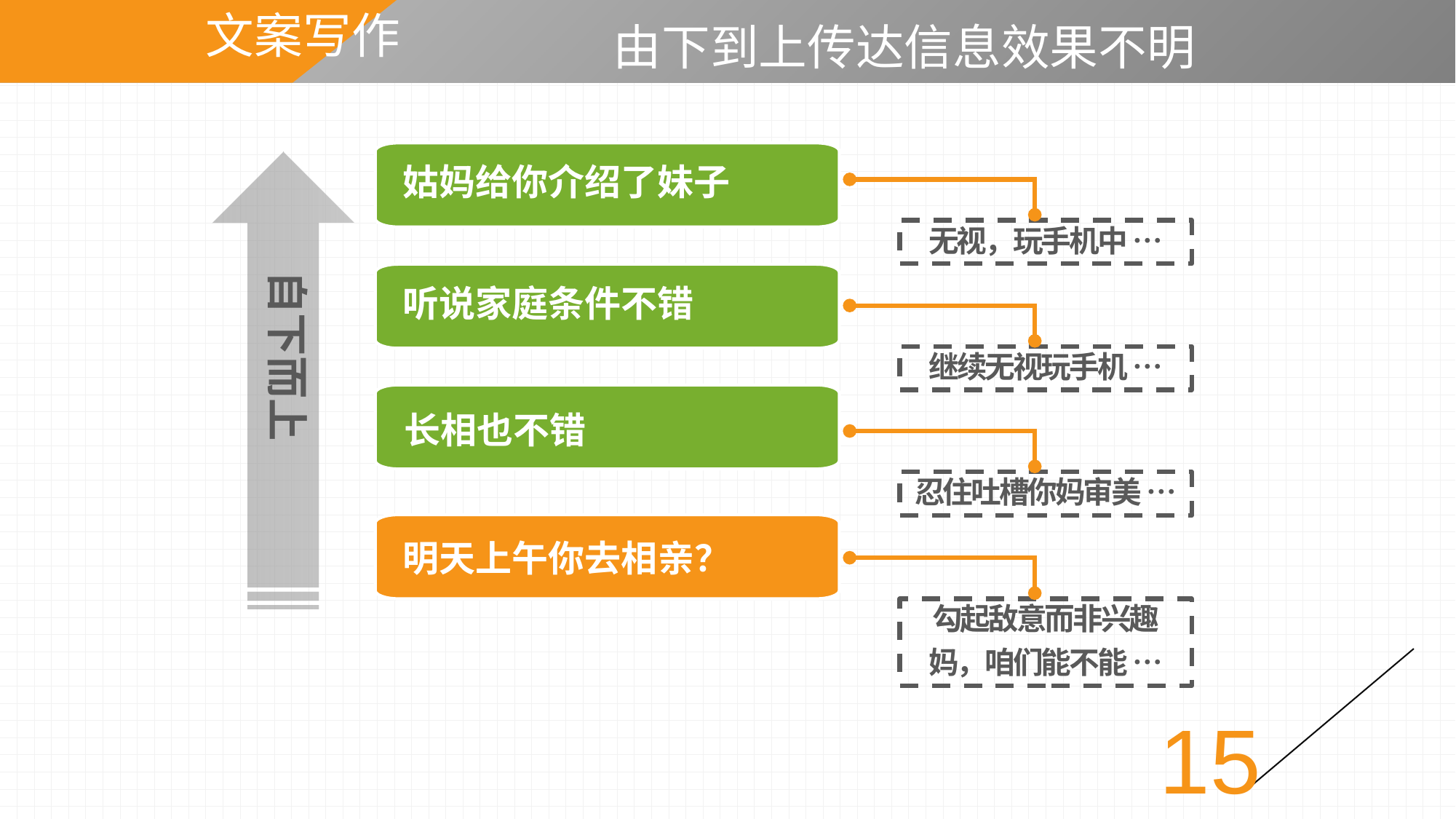

# 由下到上传达信息效果不明
文案写作

自下而上

姑妈给你介绍了妹子
无视，玩手机中 …

听说家庭条件不错
继续无视玩手机 …

长相也不错
忍住吐槽你妈审美 …

明天上午你去相亲？
勾起敌意而非兴趣
妈，咱们能不能 …
15